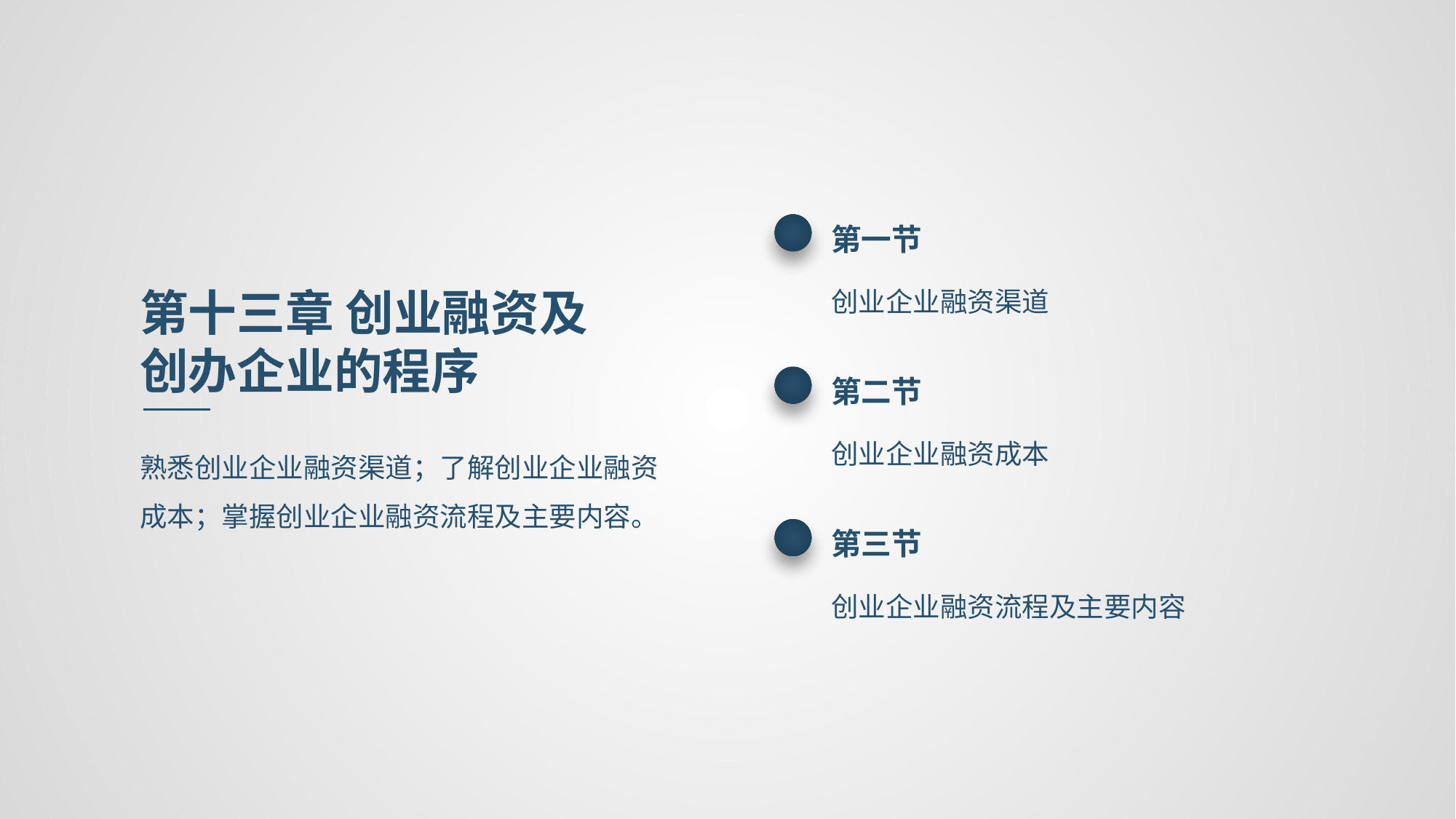

第一节
创业企业融资渠道
第十三章 创业融资及创办企业的程序

第二节
创业企业融资成本
熟悉创业企业融资渠道；了解创业企业融资成本；掌握创业企业融资流程及主要内容。

第三节
创业企业融资流程及主要内容